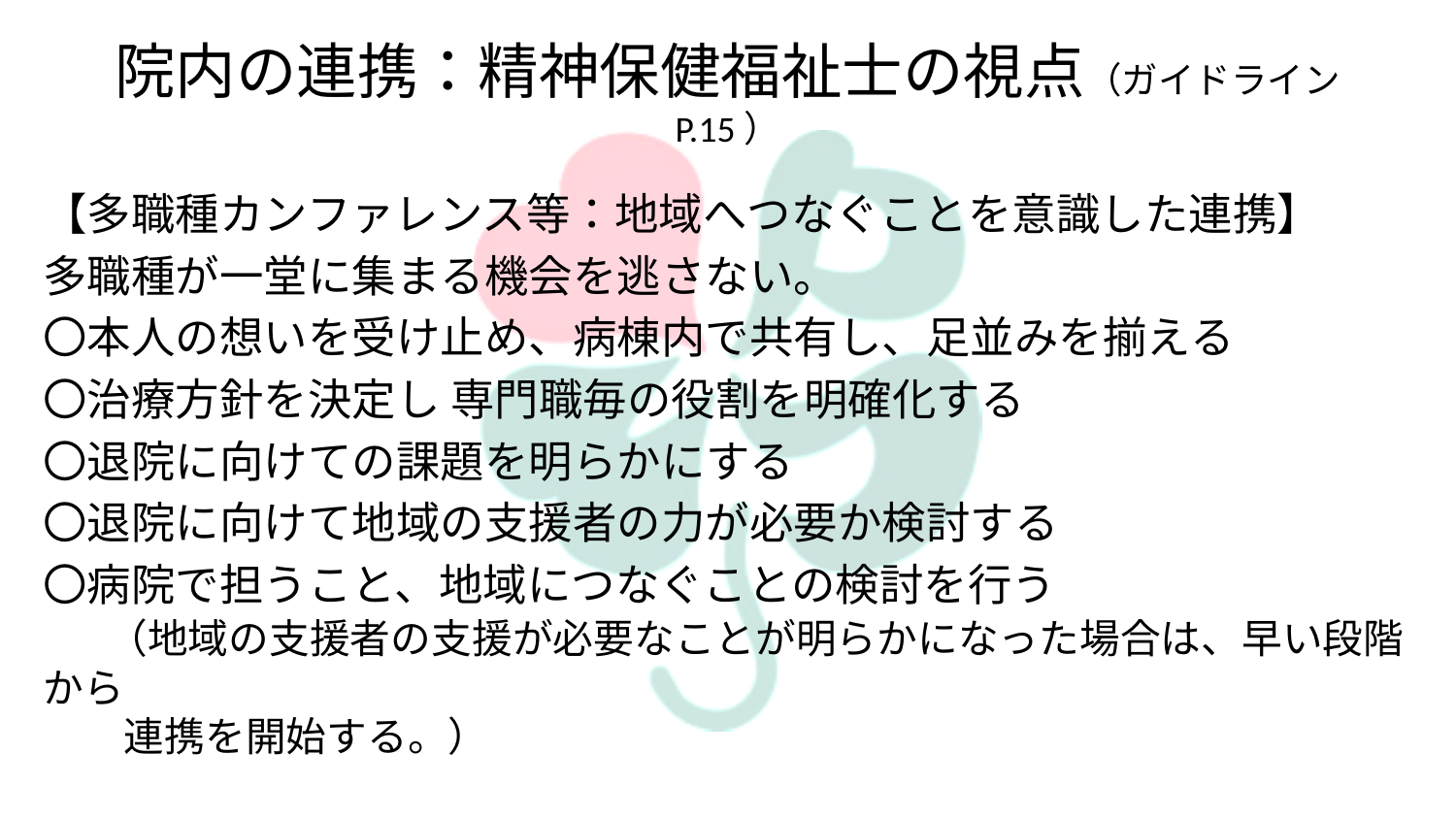

# 院内の連携：精神保健福祉士の視点（ガイドラインP.15）
【多職種カンファレンス等：地域へつなぐことを意識した連携】
多職種が一堂に集まる機会を逃さない。
〇本人の想いを受け止め、病棟内で共有し、足並みを揃える
〇治療方針を決定し 専門職毎の役割を明確化する
〇退院に向けての課題を明らかにする
〇退院に向けて地域の支援者の力が必要か検討する
〇病院で担うこと、地域につなぐことの検討を行う
　  （地域の支援者の支援が必要なことが明らかになった場合は、早い段階から
　　連携を開始する。）